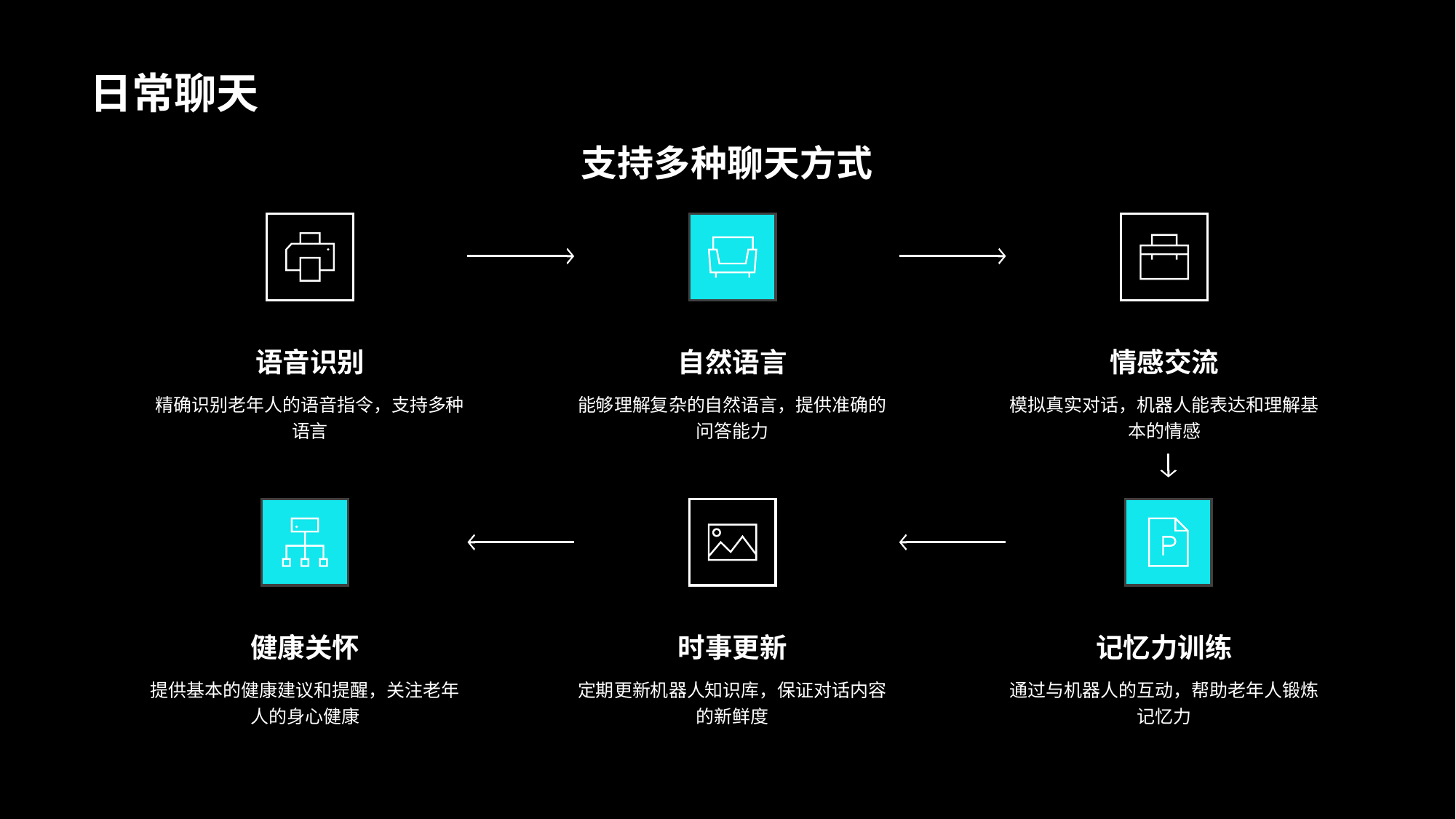

# 日常聊天
支持多种聊天方式

语音识别
精确识别老年人的语音指令，支持多种语言

自然语言
能够理解复杂的自然语言，提供准确的问答能力

情感交流
模拟真实对话，机器人能表达和理解基本的情感

健康关怀
提供基本的健康建议和提醒，关注老年人的身心健康

时事更新
定期更新机器人知识库，保证对话内容的新鲜度

记忆力训练
通过与机器人的互动，帮助老年人锻炼记忆力